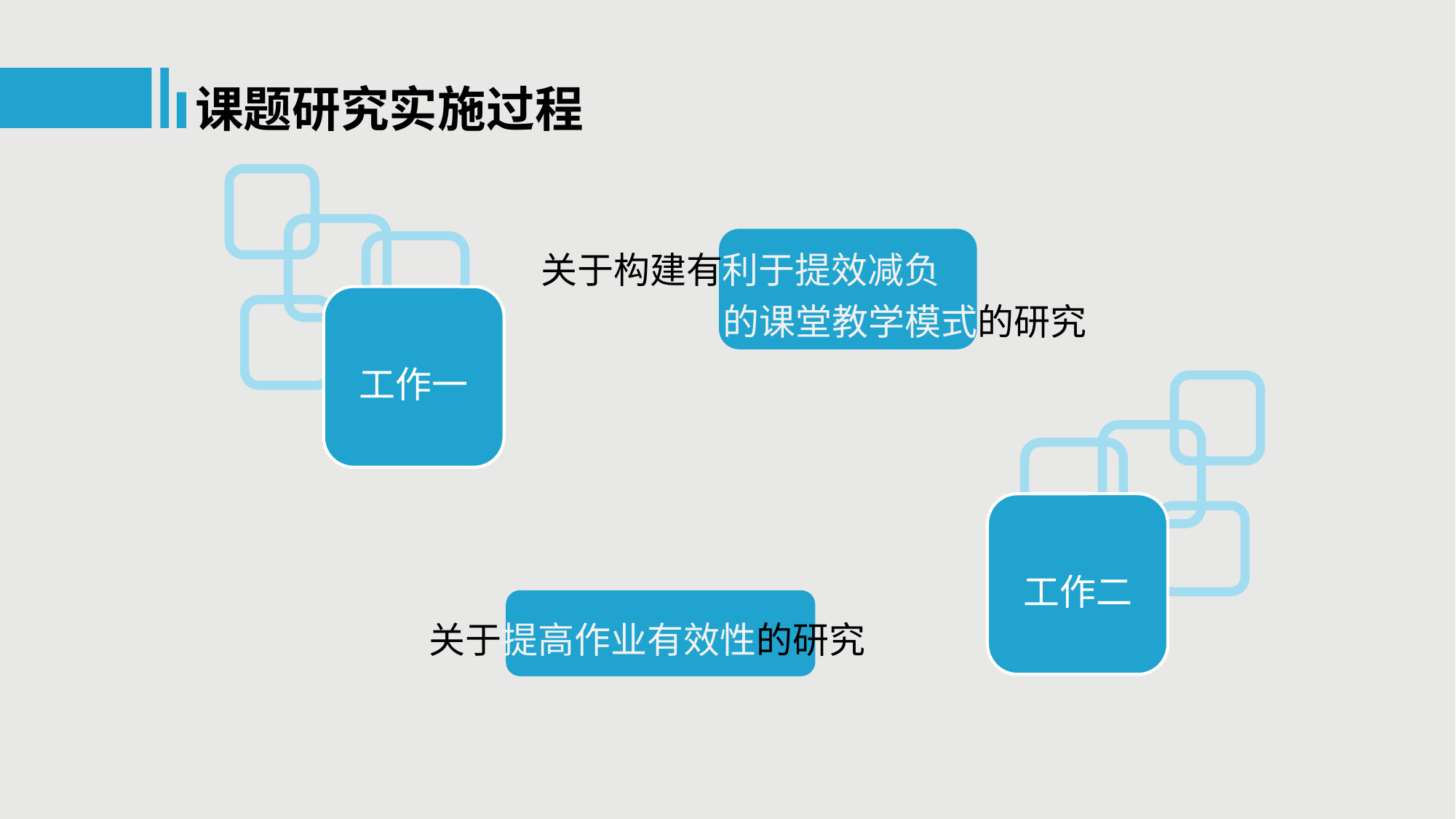

课题研究实施过程

工作一

关于构建有利于提效减负

的课堂教学模式的研究

工作二

关于提高作业有效性的研究